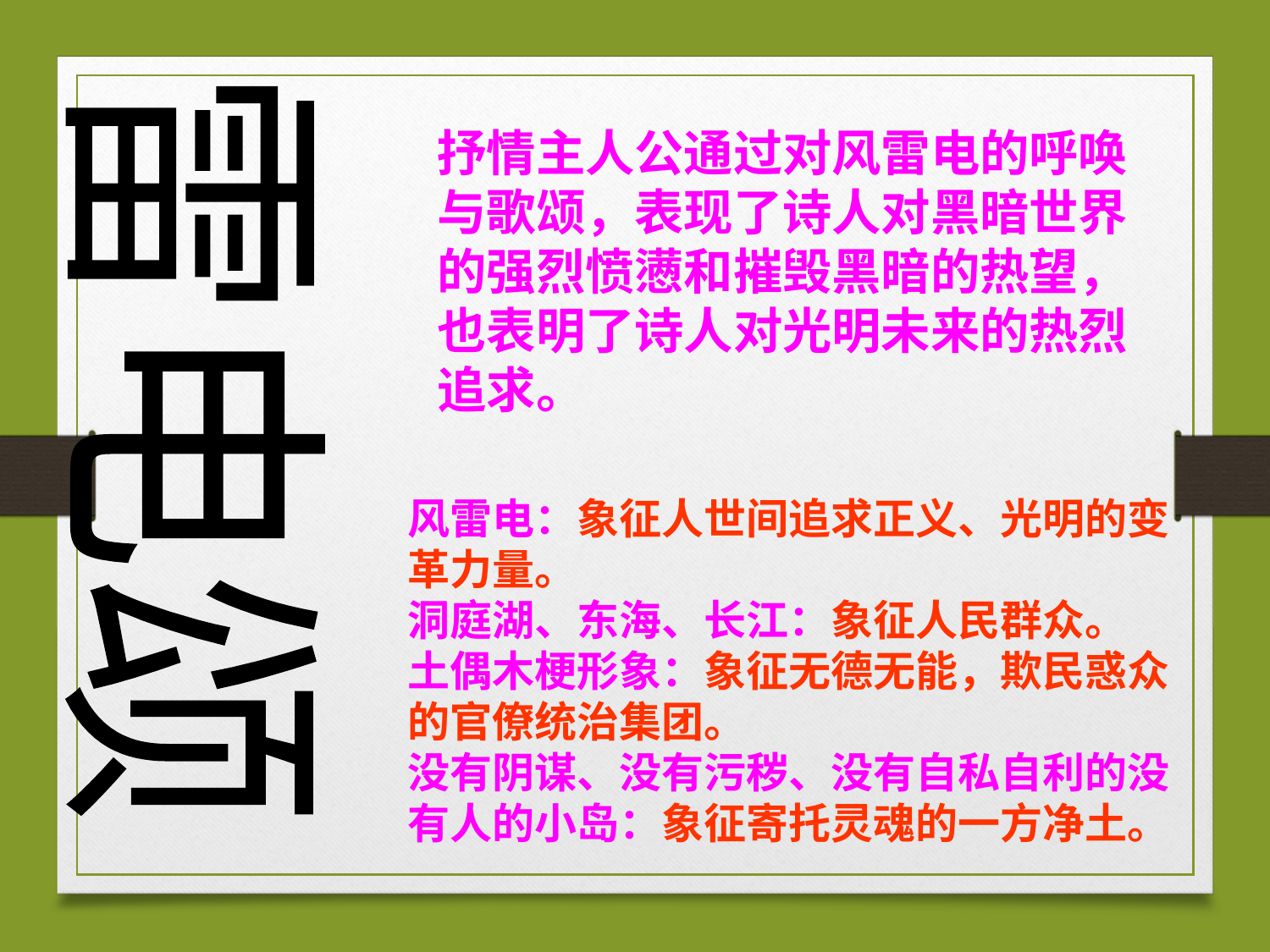

抒情主人公通过对风雷电的呼唤与歌颂，表现了诗人对黑暗世界的强烈愤懑和摧毁黑暗的热望，也表明了诗人对光明未来的热烈追求。
雷电颂
风雷电：象征人世间追求正义、光明的变革力量。
洞庭湖、东海、长江：象征人民群众。
土偶木梗形象：象征无德无能，欺民惑众的官僚统治集团。
没有阴谋、没有污秽、没有自私自利的没有人的小岛：象征寄托灵魂的一方净土。